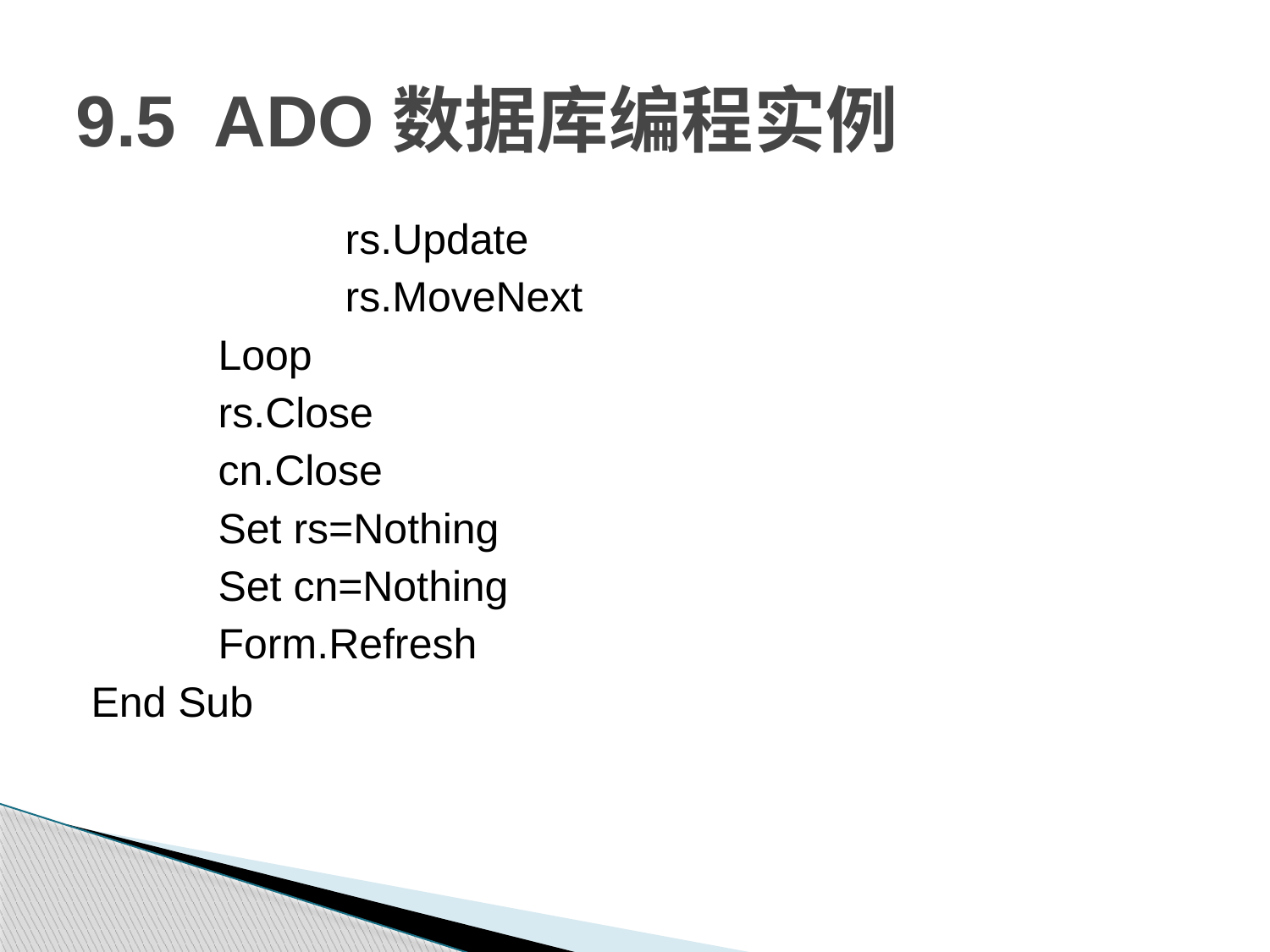

# 9.5  ADO数据库编程实例
		rs.Update
		rs.MoveNext
	Loop
	rs.Close
	cn.Close
	Set rs=Nothing
	Set cn=Nothing
	Form.Refresh
End Sub